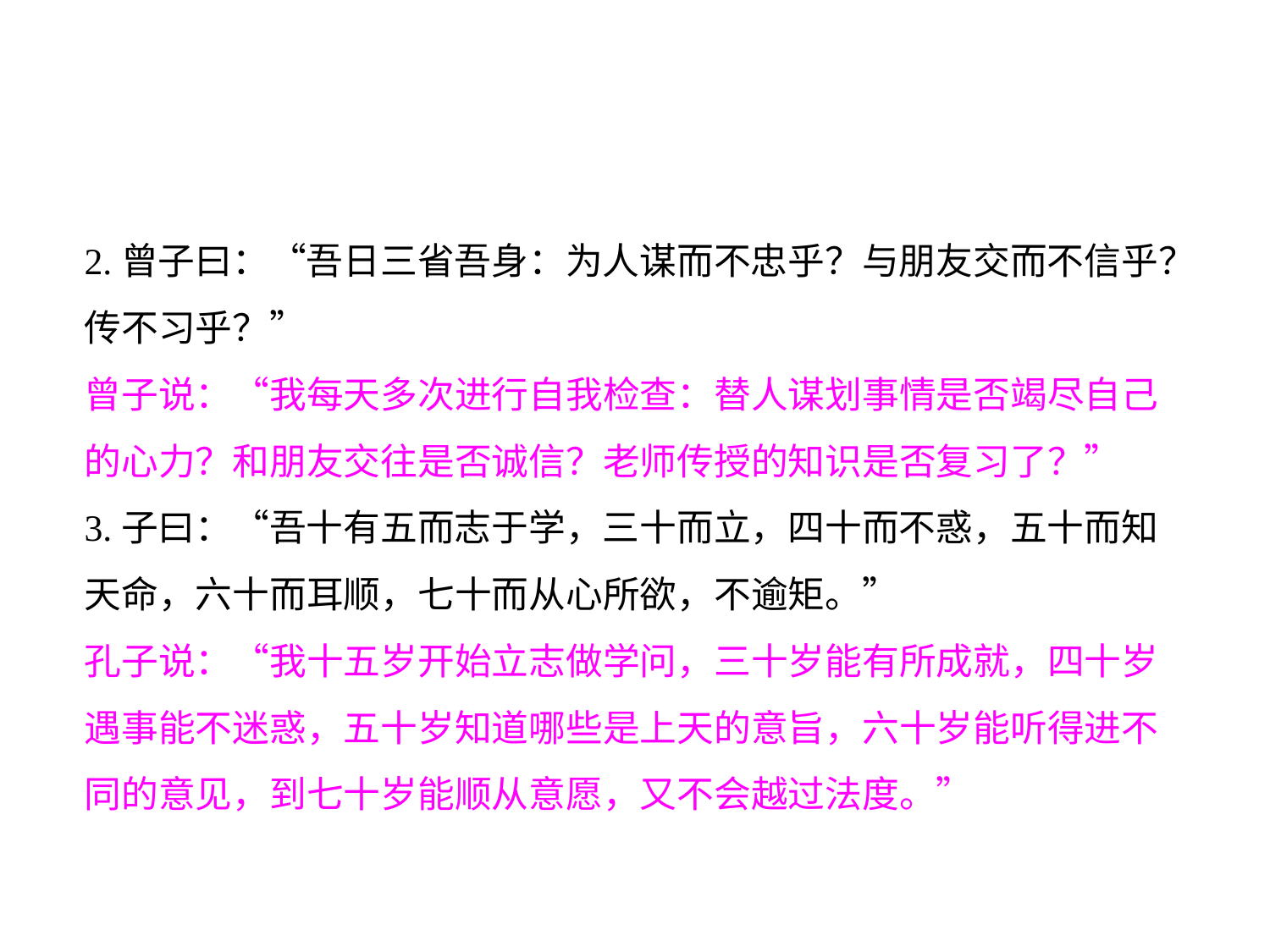

2.曾子曰：“吾日三省吾身：为人谋而不忠乎？与朋友交而不信乎？传不习乎？”
曾子说：“我每天多次进行自我检查：替人谋划事情是否竭尽自己的心力？和朋友交往是否诚信？老师传授的知识是否复习了？”
3.子曰：“吾十有五而志于学，三十而立，四十而不惑，五十而知天命，六十而耳顺，七十而从心所欲，不逾矩。”
孔子说：“我十五岁开始立志做学问，三十岁能有所成就，四十岁遇事能不迷惑，五十岁知道哪些是上天的意旨，六十岁能听得进不同的意见，到七十岁能顺从意愿，又不会越过法度。”